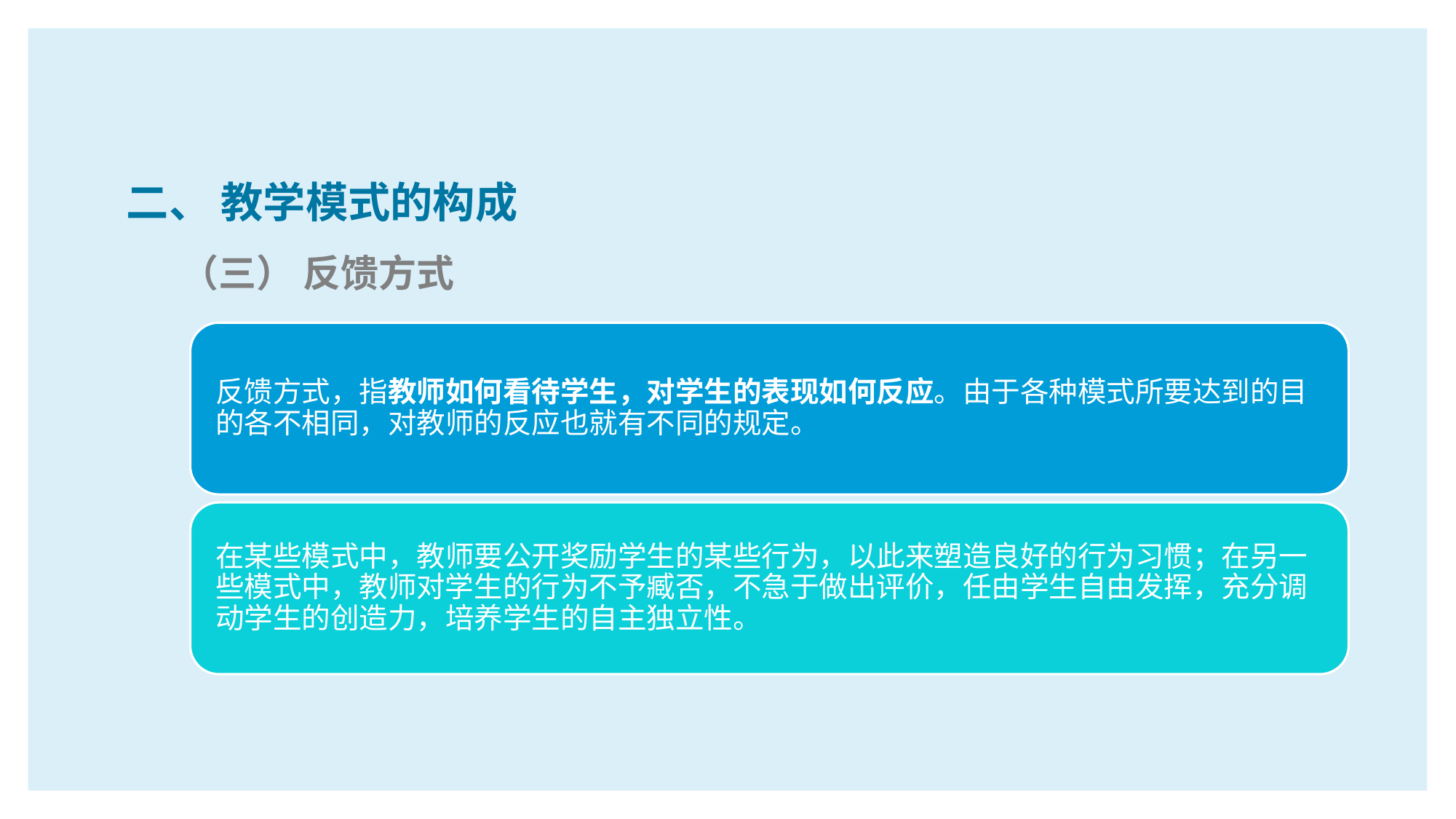

二、 教学模式的构成
（三） 反馈方式

反馈方式，指教师如何看待学生，对学生的表现如何反应。由于各种模式所要达到的目的各不相同，对教师的反应也就有不同的规定。
在某些模式中，教师要公开奖励学生的某些行为，以此来塑造良好的行为习惯；在另一些模式中，教师对学生的行为不予臧否，不急于做出评价，任由学生自由发挥，充分调动学生的创造力，培养学生的自主独立性。